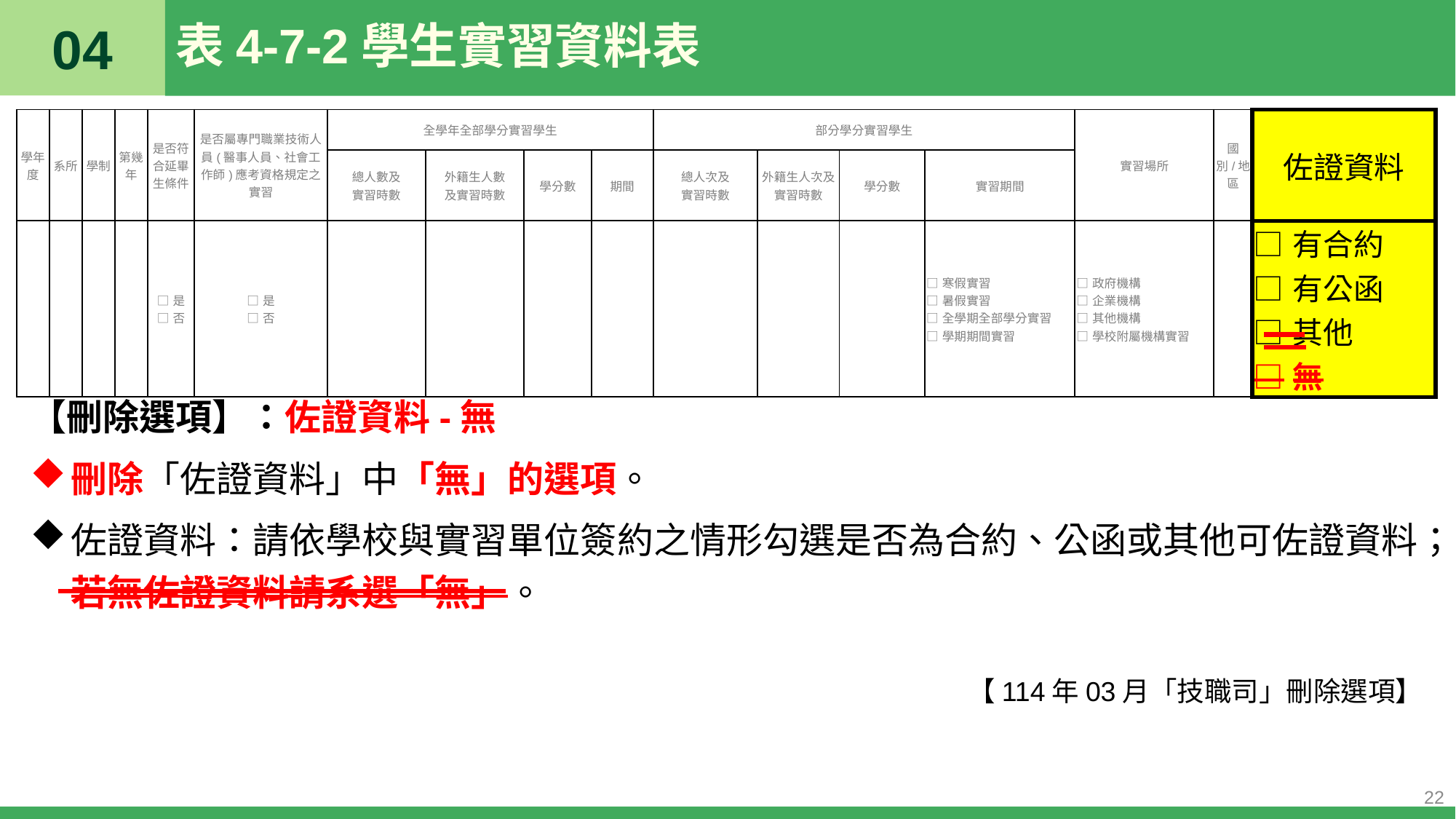

04
# 表4-7-2學生實習資料表
| 學年度 | 系所 | 學制 | 第幾年 | 是否符合延畢生條件 | 是否屬專門職業技術人員(醫事人員、社會工作師)應考資格規定之實習 | 全學年全部學分實習學生 |  |  |  | 部分學分實習學生 |  |  |  | 實習場所 | 國別/地區 | 佐證資料 |
| --- | --- | --- | --- | --- | --- | --- | --- | --- | --- | --- | --- | --- | --- | --- | --- | --- |
|  |  |  |  |  |  | 總人數及 實習時數 | 外籍生人數 及實習時數 | 學分數 | 期間 | 總人次及 實習時數 | 外籍生人次及實習時數 | 學分數 | 實習期間 |  |  |  |
|  |  |  |  | □是 □否 | □是 □否 |  |  |  |  |  |  |  | □寒假實習 □暑假實習 □全學期全部學分實習 □學期期間實習 | □政府機構 □企業機構 □其他機構 □學校附屬機構實習 |  | □有合約 □有公函 □其他 □無 |
【刪除選項】：佐證資料-無
刪除「佐證資料」中「無」的選項。
佐證資料：請依學校與實習單位簽約之情形勾選是否為合約、公函或其他可佐證資料；若無佐證資料請系選「無」。

【114年03月「技職司」刪除選項】
22